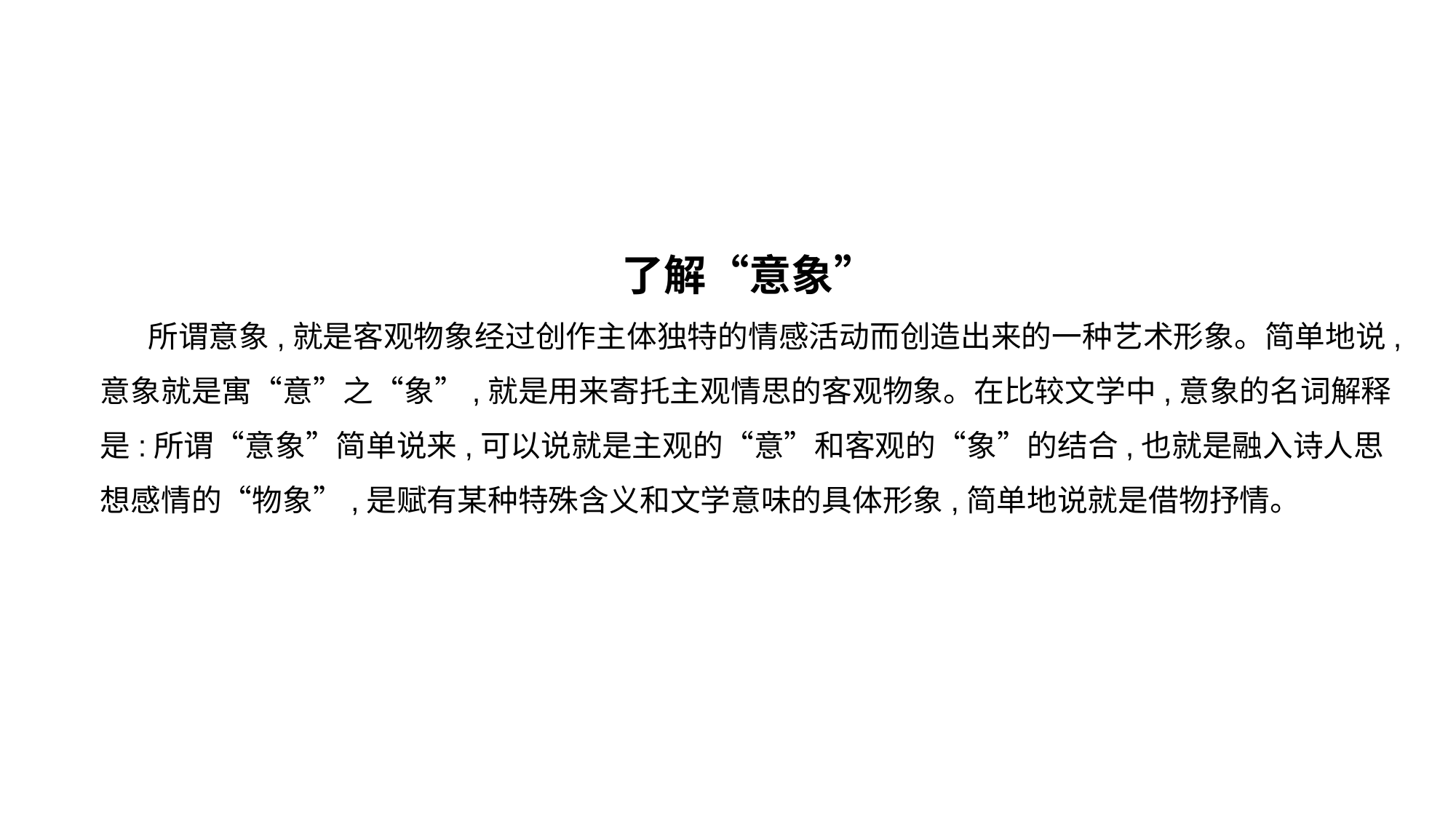

了解“意象”
      所谓意象,就是客观物象经过创作主体独特的情感活动而创造出来的一种艺术形象。简单地说,意象就是寓“意”之“象”,就是用来寄托主观情思的客观物象。在比较文学中,意象的名词解释是:所谓“意象”简单说来,可以说就是主观的“意”和客观的“象”的结合,也就是融入诗人思想感情的“物象”,是赋有某种特殊含义和文学意味的具体形象,简单地说就是借物抒情。